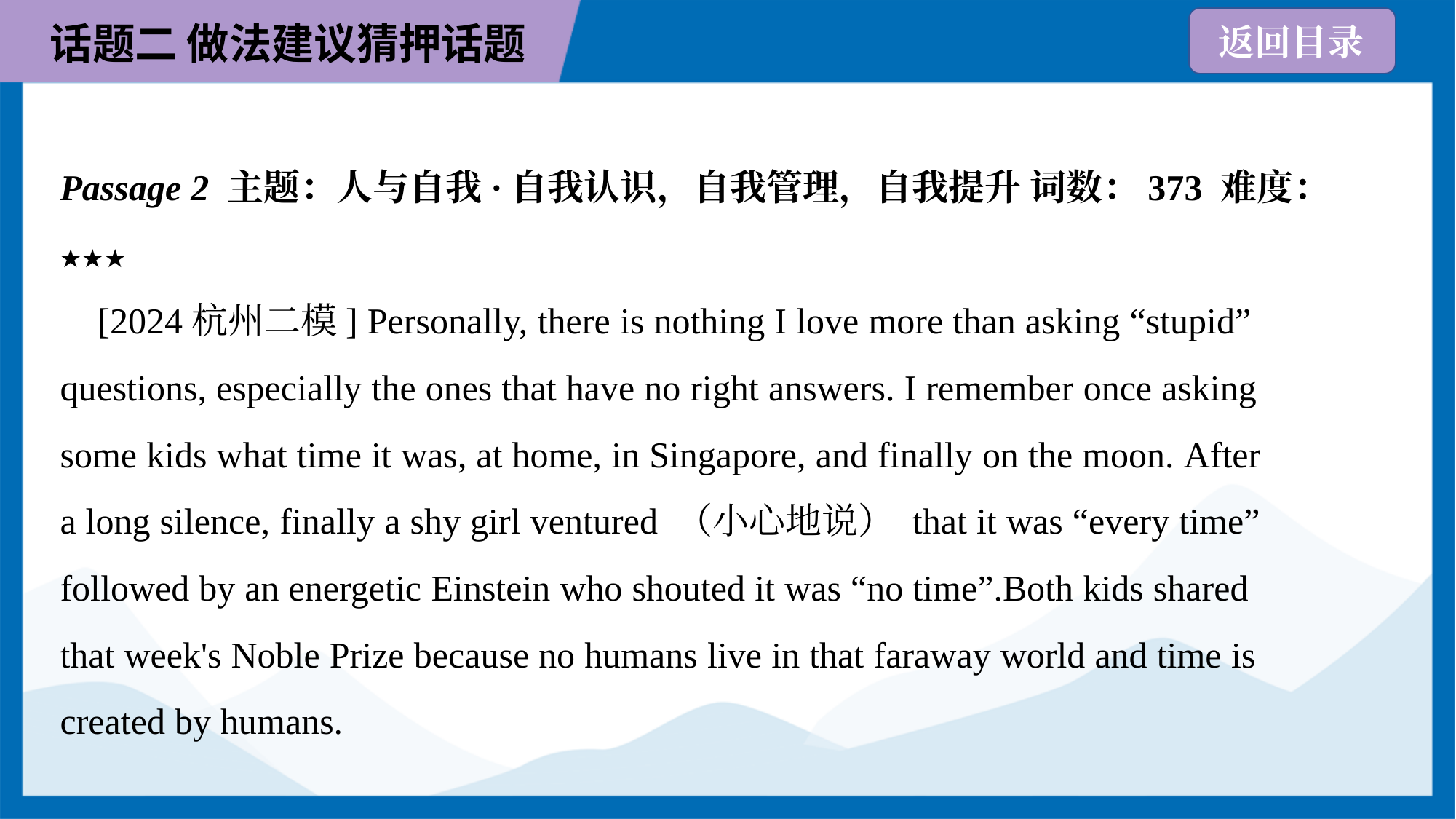

Passage 2 主题：人与自我·自我认识，自我管理，自我提升 词数：373 难度：
★★★
    [2024杭州二模] Personally, there is nothing I love more than asking “stupid”
questions, especially the ones that have no right answers. I remember once asking
some kids what time it was, at home, in Singapore, and finally on the moon. After
a long silence, finally a shy girl ventured （小心地说） that it was “every time”
followed by an energetic Einstein who shouted it was “no time”.Both kids shared
that week's Noble Prize because no humans live in that faraway world and time is
created by humans.